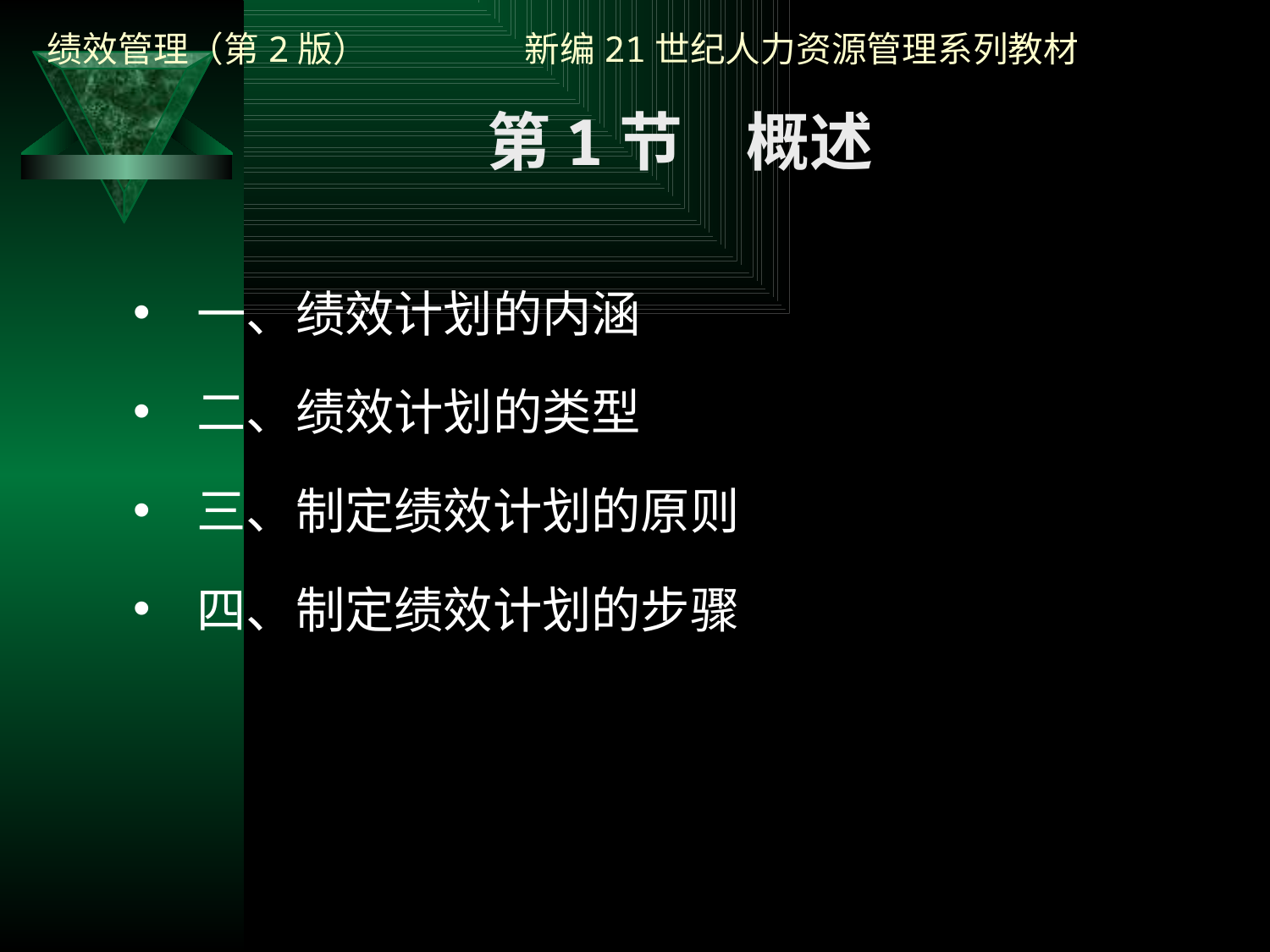

第1节　概述

一、绩效计划的内涵
二、绩效计划的类型
三、制定绩效计划的原则
四、制定绩效计划的步骤